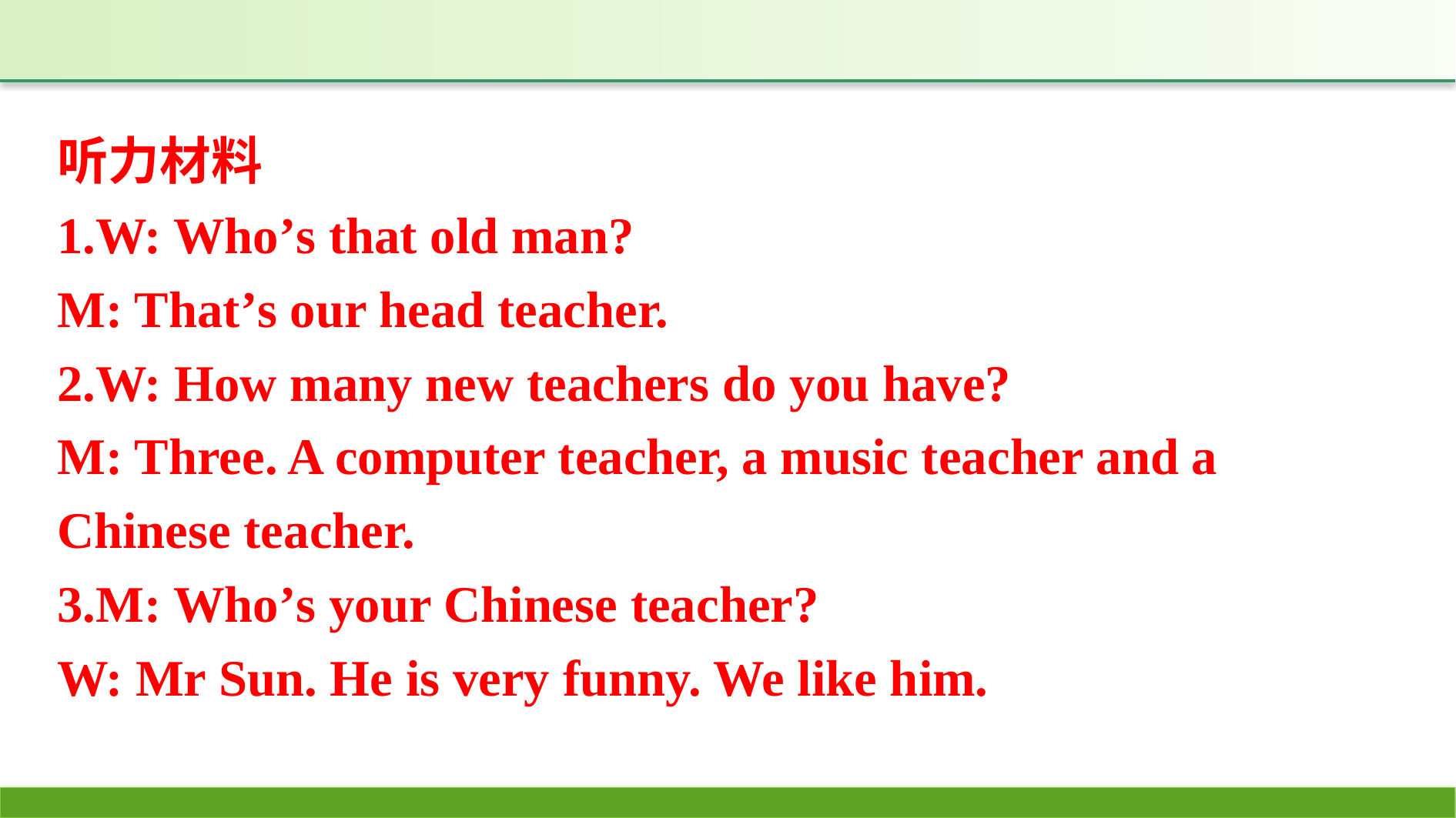

听力材料
1.W: Who’s that old man?
M: That’s our head teacher.
2.W: How many new teachers do you have?
M: Three. A computer teacher, a music teacher and a Chinese teacher.
3.M: Who’s your Chinese teacher?
W: Mr Sun. He is very funny. We like him.